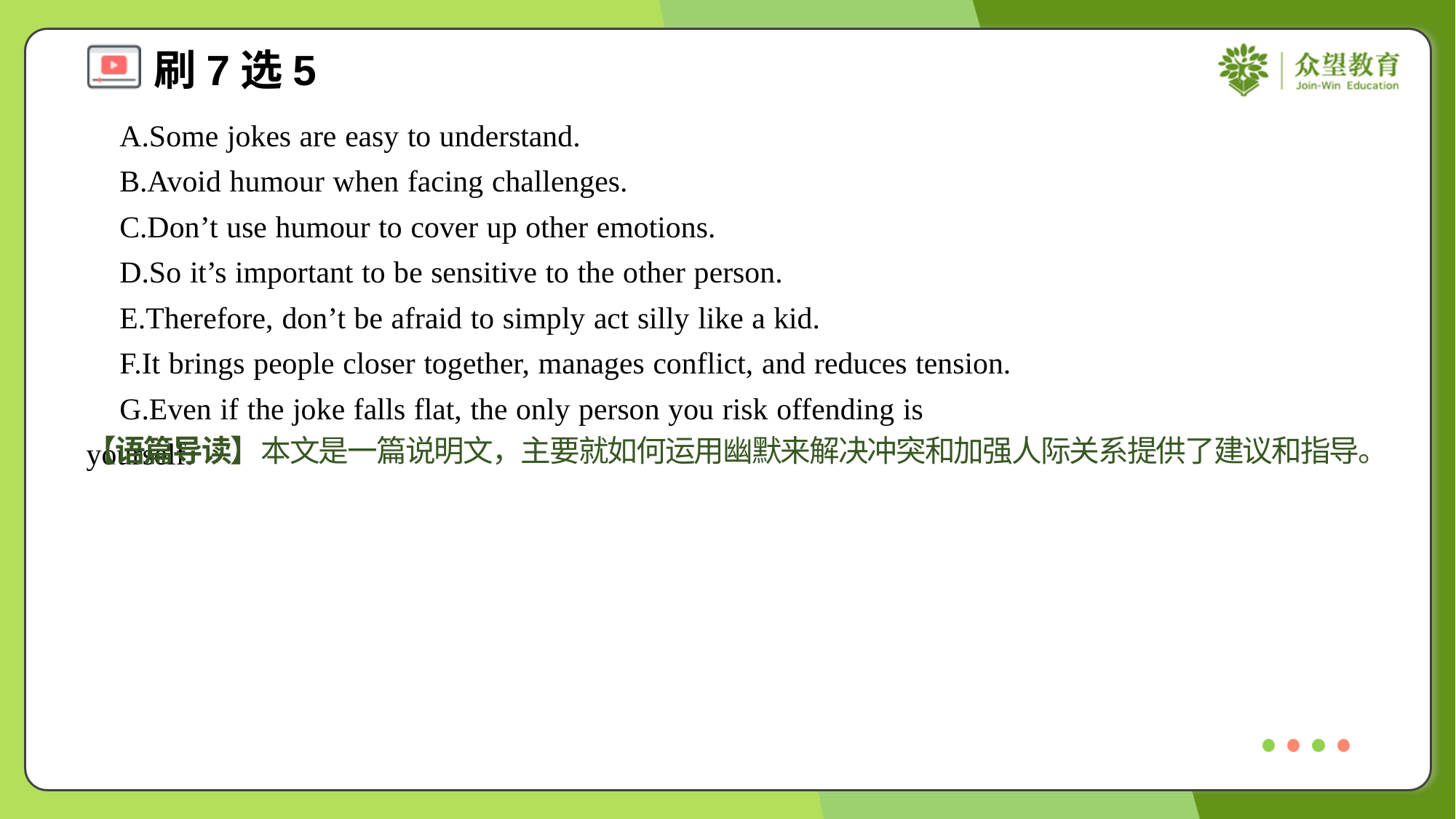

A.Some jokes are easy to understand.
    B.Avoid humour when facing challenges.
    C.Don’t use humour to cover up other emotions.
    D.So it’s important to be sensitive to the other person.
    E.Therefore, don’t be afraid to simply act silly like a kid.
    F.It brings people closer together, manages conflict, and reduces tension.
    G.Even if the joke falls flat, the only person you risk offending is yourself.#7
【语篇导读】本文是一篇说明文，主要就如何运用幽默来解决冲突和加强人际关系提供了建议和指导。